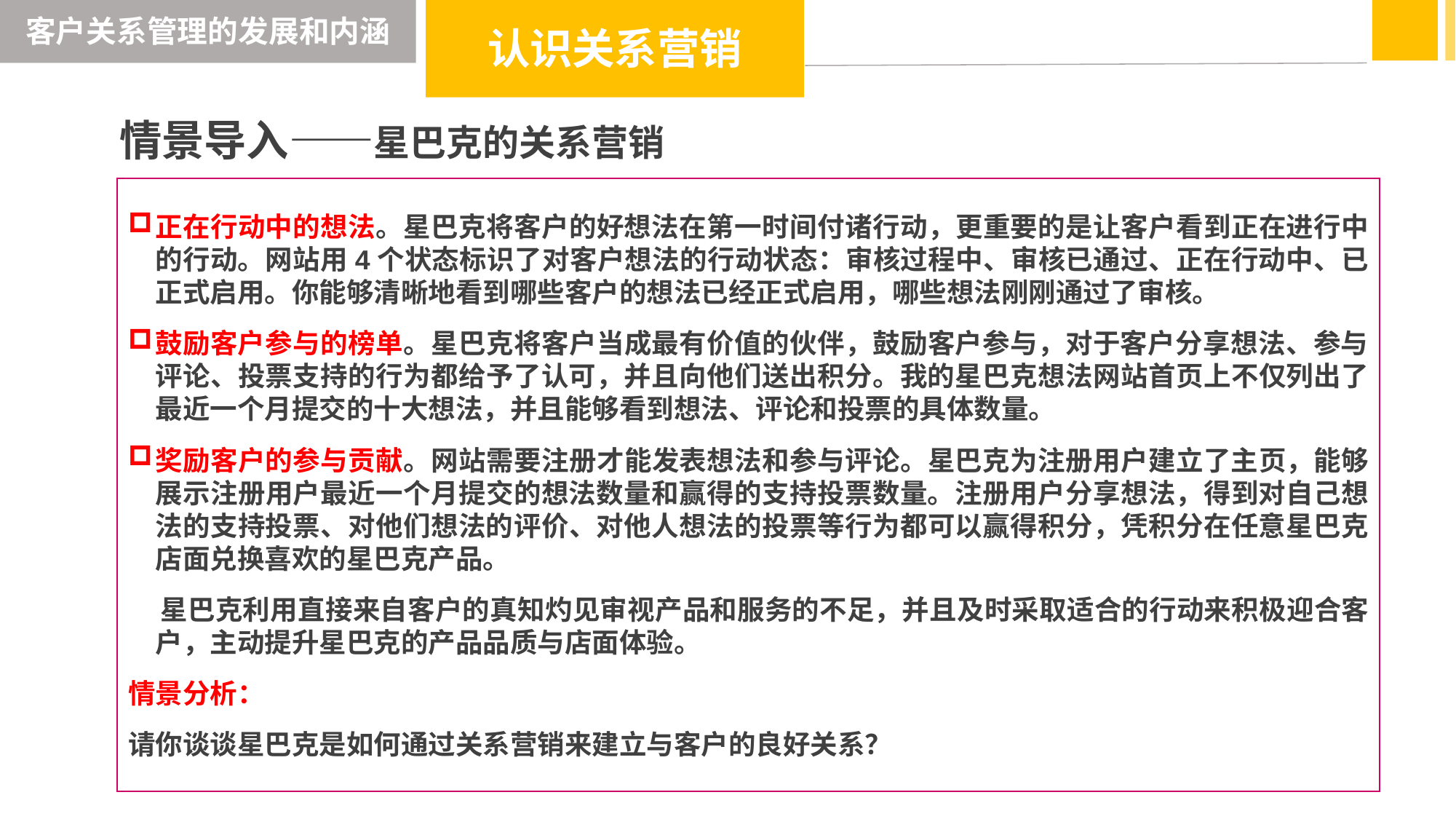

客户关系管理的发展和内涵
认识关系营销
情景导入——星巴克的关系营销
正在行动中的想法。星巴克将客户的好想法在第一时间付诸行动，更重要的是让客户看到正在进行中的行动。网站用4个状态标识了对客户想法的行动状态：审核过程中、审核已通过、正在行动中、已正式启用。你能够清晰地看到哪些客户的想法已经正式启用，哪些想法刚刚通过了审核。
鼓励客户参与的榜单。星巴克将客户当成最有价值的伙伴，鼓励客户参与，对于客户分享想法、参与评论、投票支持的行为都给予了认可，并且向他们送出积分。我的星巴克想法网站首页上不仅列出了最近一个月提交的十大想法，并且能够看到想法、评论和投票的具体数量。
奖励客户的参与贡献。网站需要注册才能发表想法和参与评论。星巴克为注册用户建立了主页，能够展示注册用户最近一个月提交的想法数量和赢得的支持投票数量。注册用户分享想法，得到对自己想法的支持投票、对他们想法的评价、对他人想法的投票等行为都可以赢得积分，凭积分在任意星巴克店面兑换喜欢的星巴克产品。
    星巴克利用直接来自客户的真知灼见审视产品和服务的不足，并且及时采取适合的行动来积极迎合客户，主动提升星巴克的产品品质与店面体验。
情景分析：
请你谈谈星巴克是如何通过关系营销来建立与客户的良好关系？